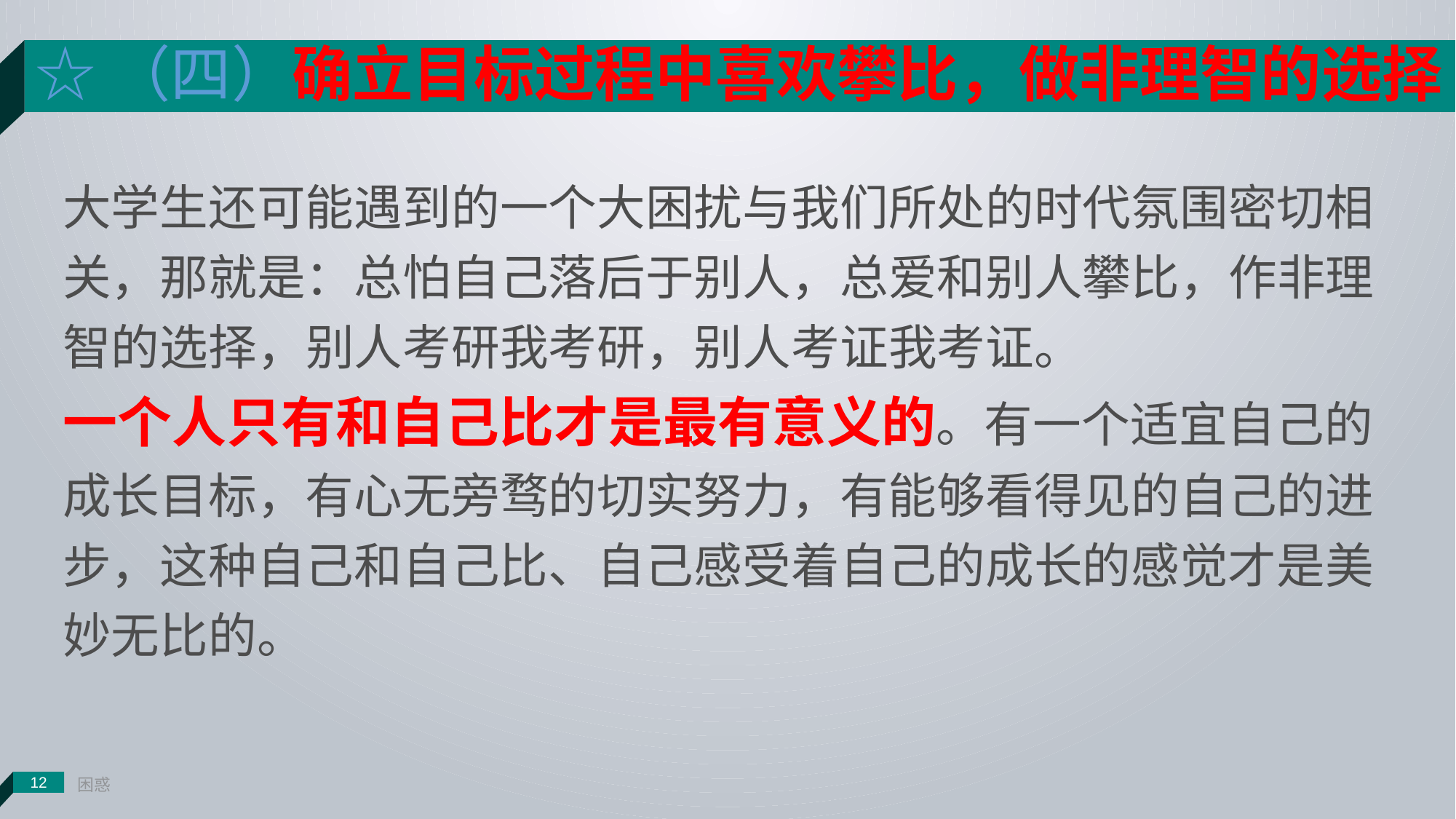

☆（四）确立目标过程中喜欢攀比，做非理智的选择

大学生还可能遇到的一个大困扰与我们所处的时代氛围密切相关，那就是：总怕自己落后于别人，总爱和别人攀比，作非理智的选择，别人考研我考研，别人考证我考证。
一个人只有和自己比才是最有意义的。有一个适宜自己的成长目标，有心无旁骛的切实努力，有能够看得见的自己的进步，这种自己和自己比、自己感受着自己的成长的感觉才是美妙无比的。
困惑

12